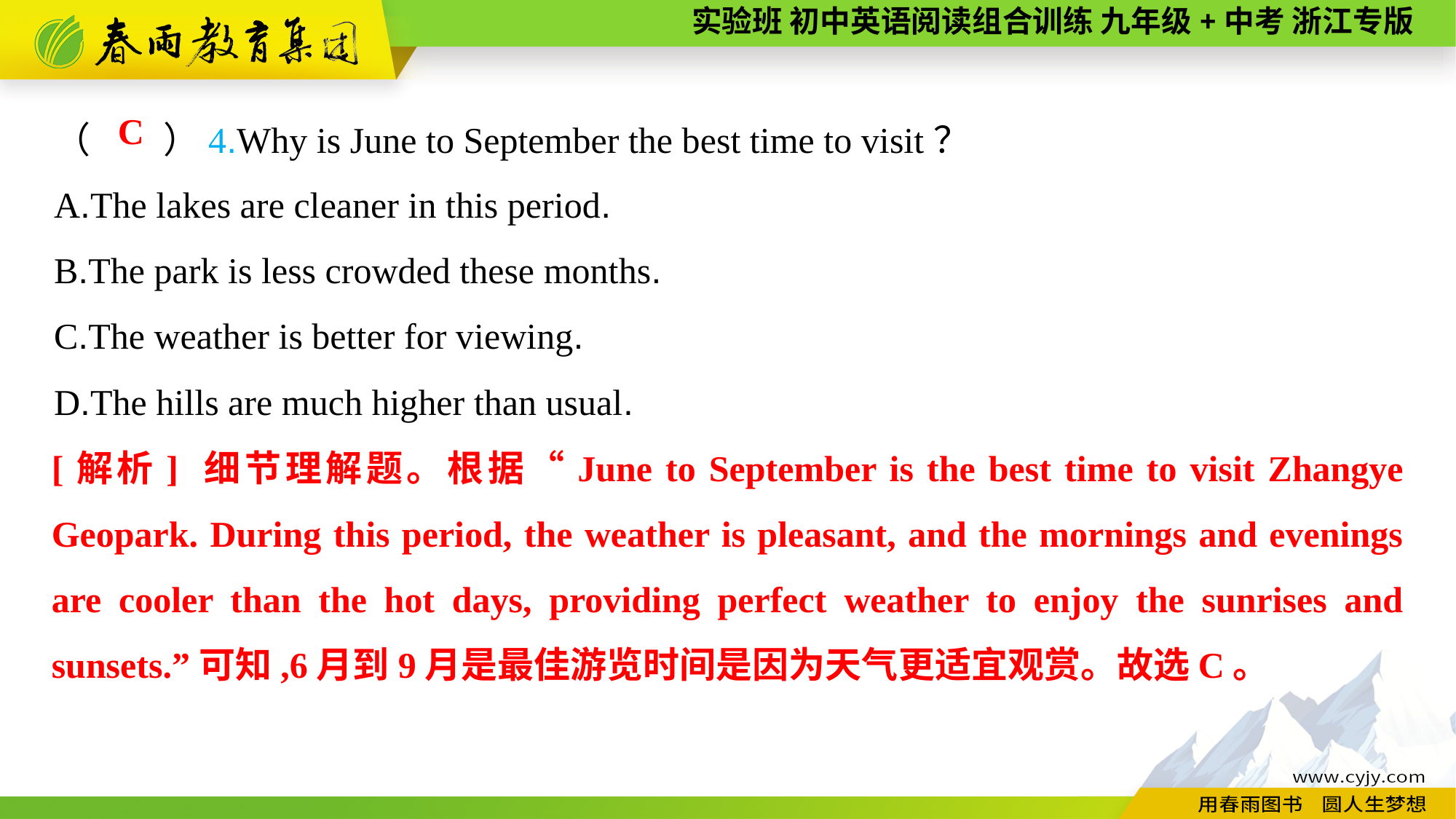

（　　）4.Why is June to September the best time to visit？
A.The lakes are cleaner in this period.
B.The park is less crowded these months.
C.The weather is better for viewing.
D.The hills are much higher than usual.
C
[解析] 细节理解题。根据“June to September is the best time to visit Zhangye Geopark. During this period, the weather is pleasant, and the mornings and evenings are cooler than the hot days, providing perfect weather to enjoy the sunrises and sunsets.”可知,6月到9月是最佳游览时间是因为天气更适宜观赏。故选C。